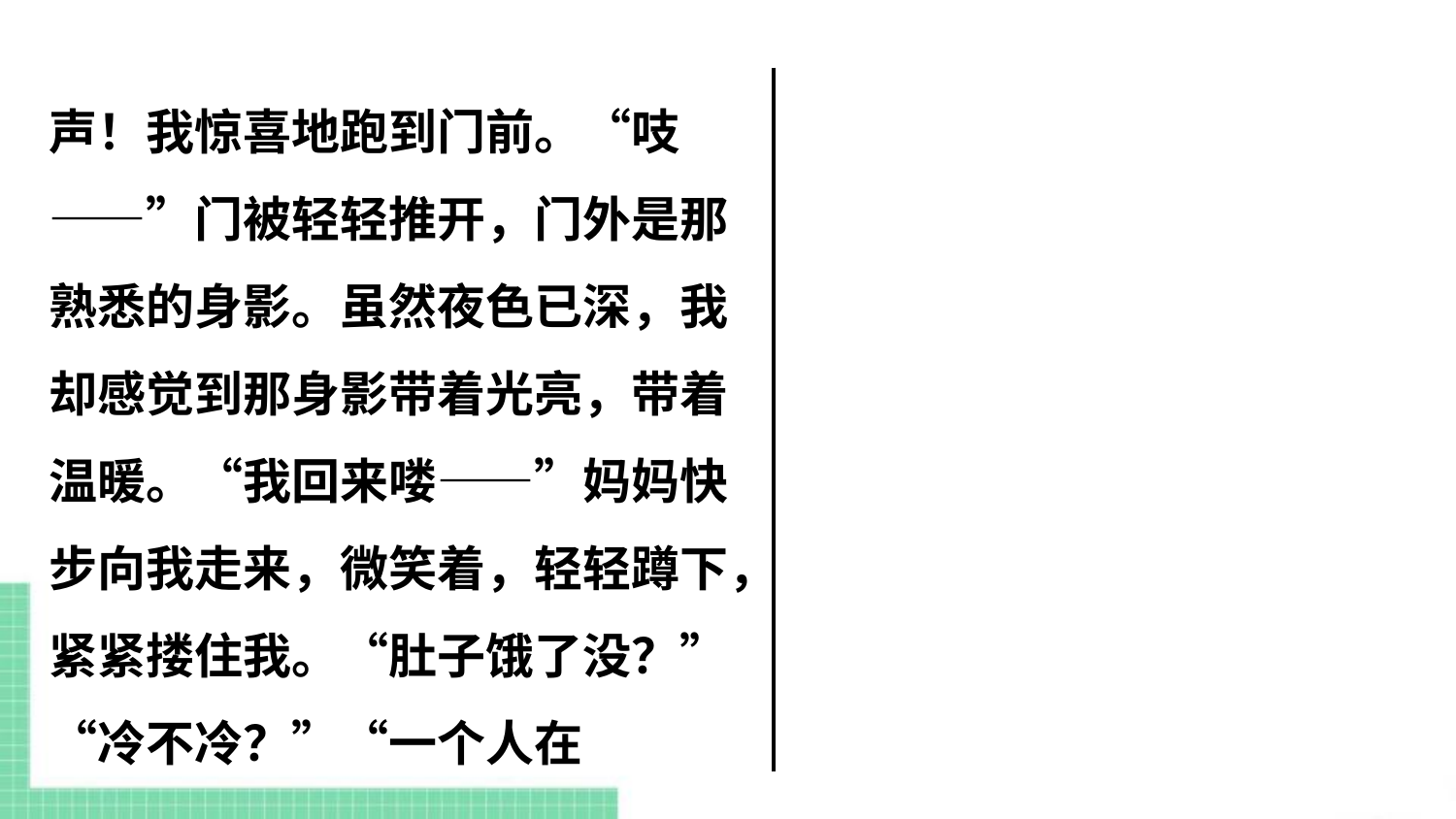

声！我惊喜地跑到门前。“吱——”门被轻轻推开，门外是那熟悉的身影。虽然夜色已深，我却感觉到那身影带着光亮，带着温暖。“我回来喽——”妈妈快步向我走来，微笑着，轻轻蹲下，紧紧搂住我。“肚子饿了没？”“冷不冷？”“一个人在